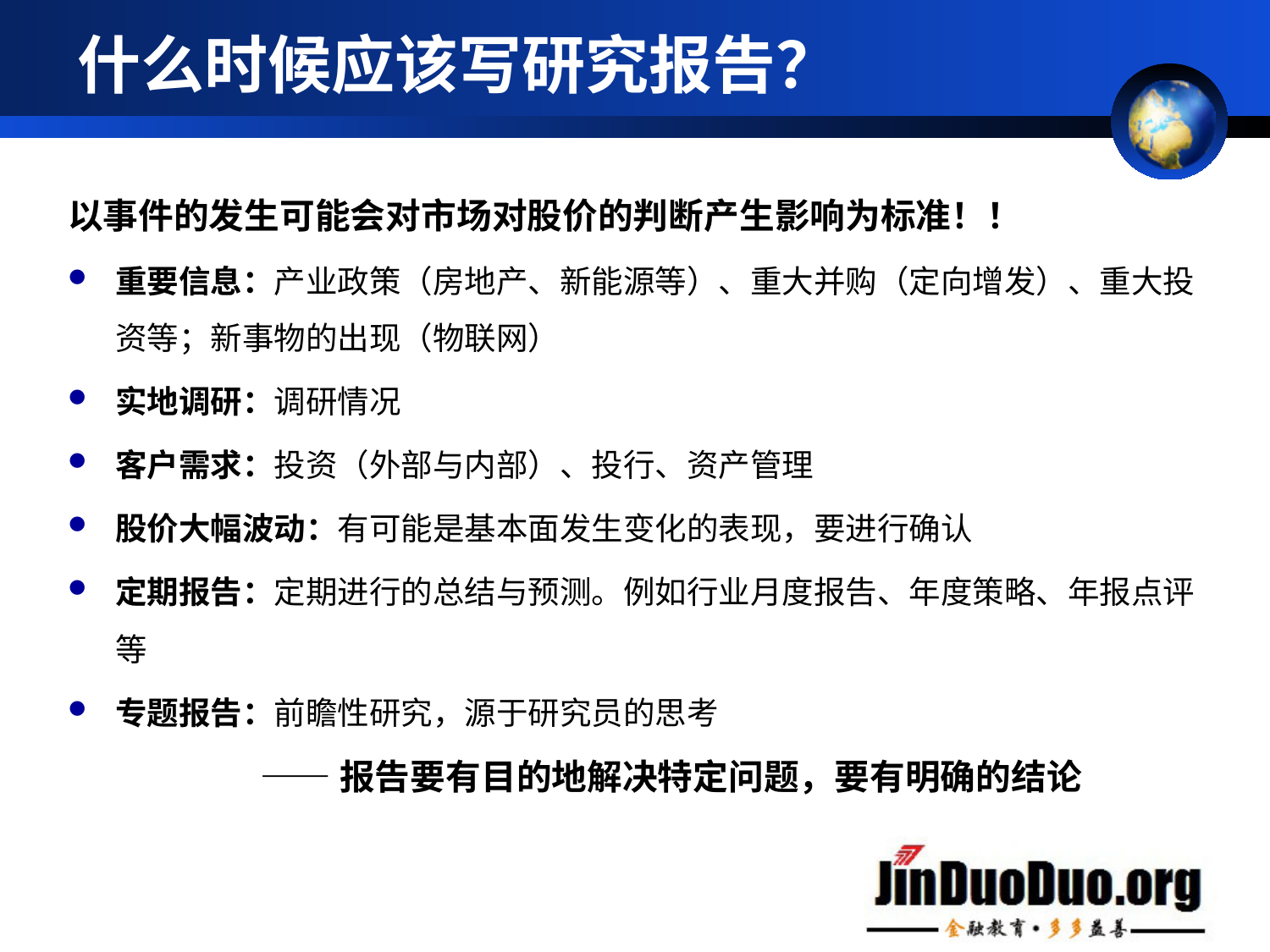

# 什么时候应该写研究报告？
以事件的发生可能会对市场对股价的判断产生影响为标准！！
重要信息：产业政策（房地产、新能源等）、重大并购（定向增发）、重大投资等；新事物的出现（物联网）
实地调研：调研情况
客户需求：投资（外部与内部）、投行、资产管理
股价大幅波动：有可能是基本面发生变化的表现，要进行确认
定期报告：定期进行的总结与预测。例如行业月度报告、年度策略、年报点评等
专题报告：前瞻性研究，源于研究员的思考
                        ——报告要有目的地解决特定问题，要有明确的结论